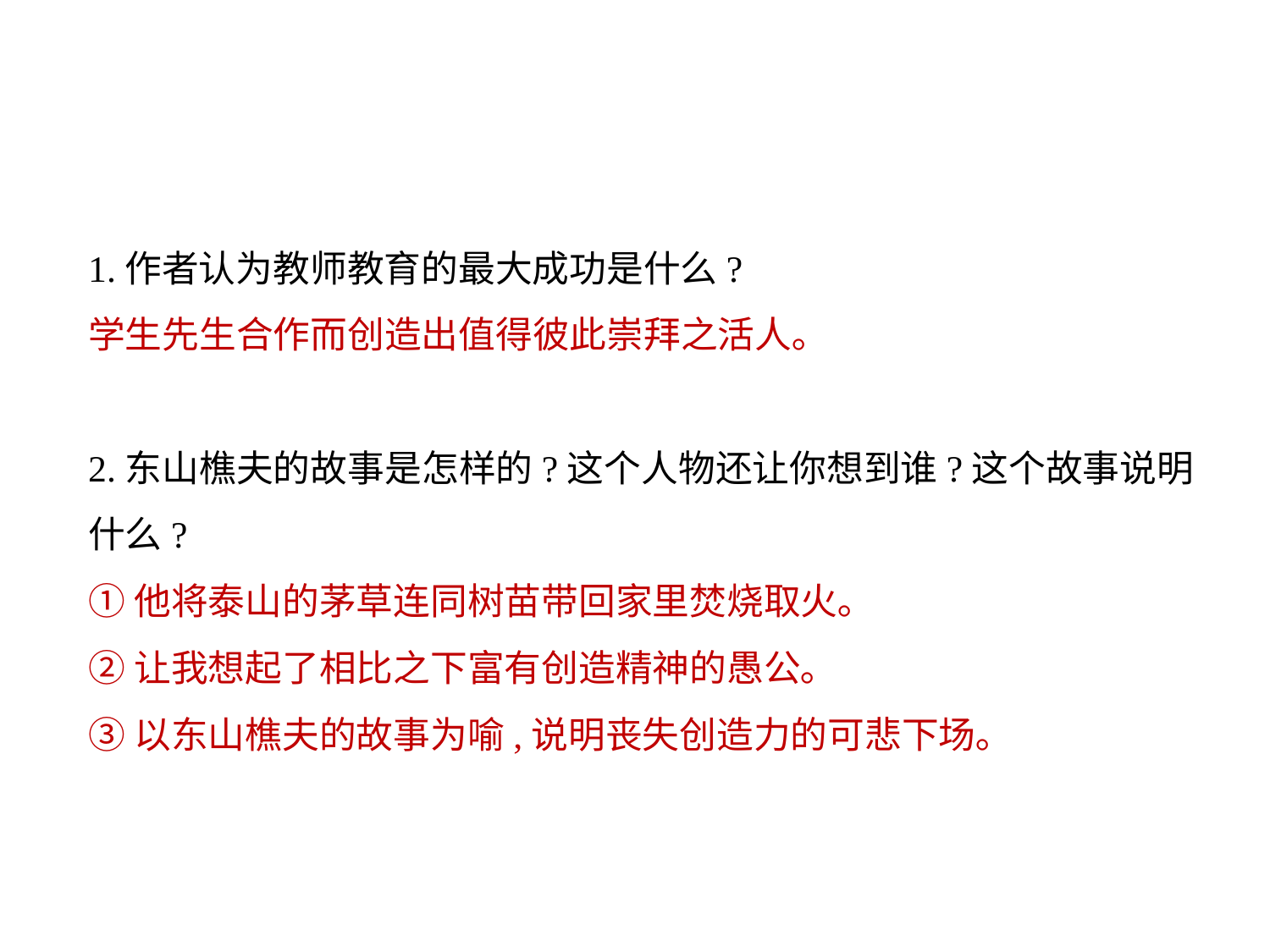

1.作者认为教师教育的最大成功是什么?
学生先生合作而创造出值得彼此崇拜之活人｡

2.东山樵夫的故事是怎样的?这个人物还让你想到谁?这个故事说明什么?
①他将泰山的茅草连同树苗带回家里焚烧取火｡
②让我想起了相比之下富有创造精神的愚公｡
③以东山樵夫的故事为喻,说明丧失创造力的可悲下场｡